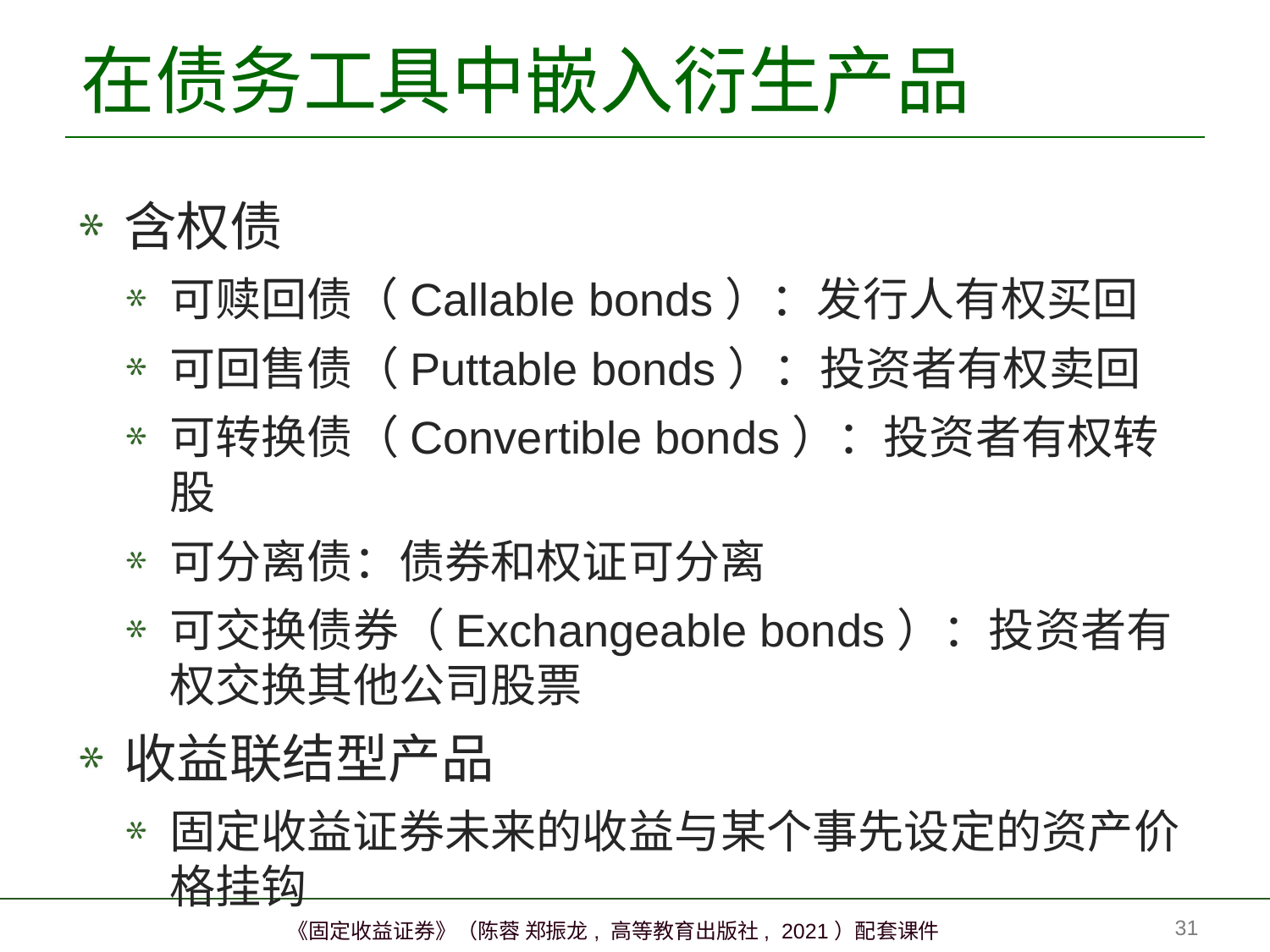

# 在债务工具中嵌入衍生产品
含权债
可赎回债（Callable bonds）：发行人有权买回
可回售债（Puttable bonds）：投资者有权卖回
可转换债（Convertible bonds）：投资者有权转股
可分离债：债券和权证可分离
可交换债券（Exchangeable bonds）：投资者有权交换其他公司股票
收益联结型产品
固定收益证券未来的收益与某个事先设定的资产价格挂钩
31